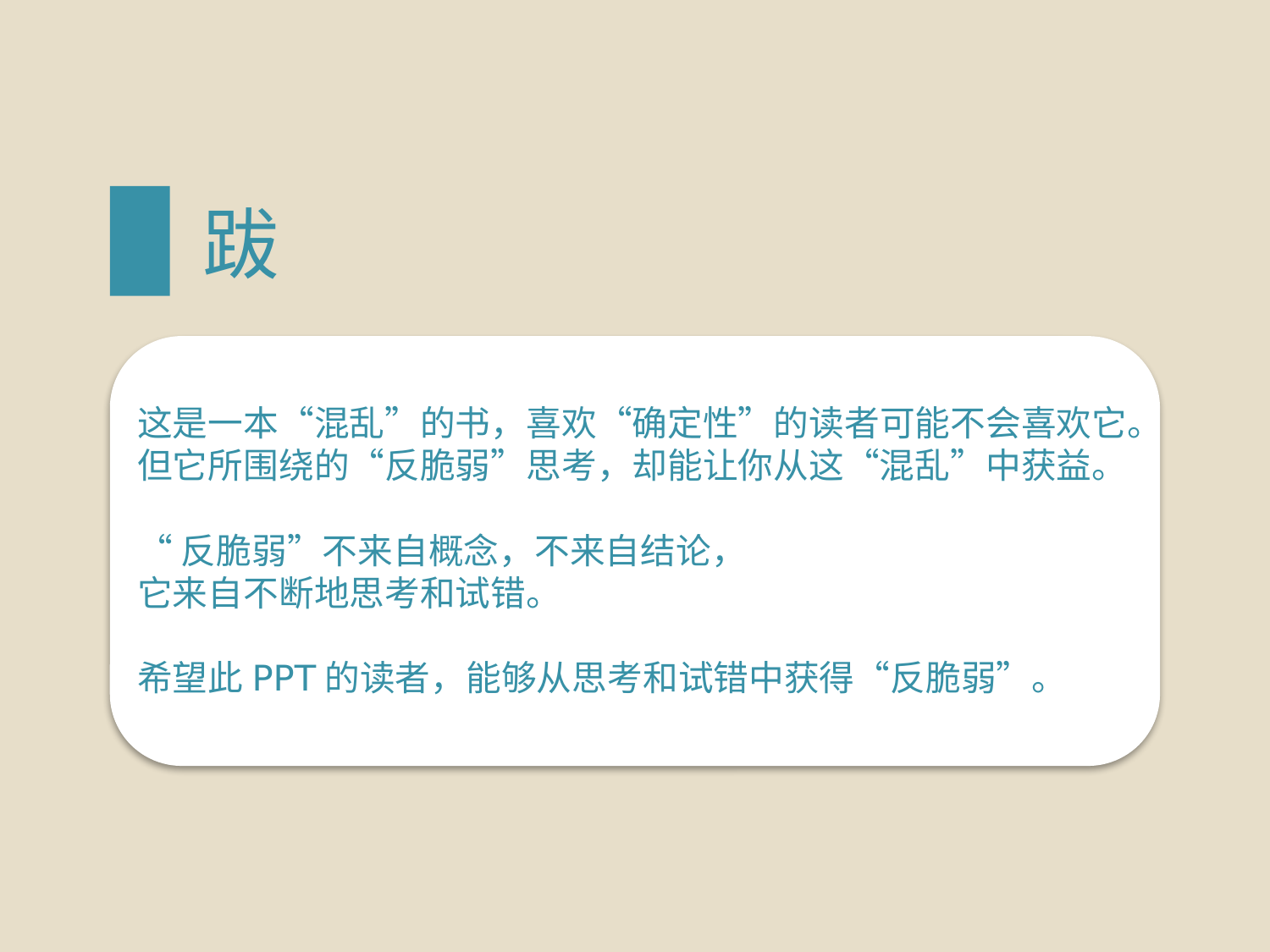

跋

这是一本“混乱”的书，喜欢“确定性”的读者可能不会喜欢它。
但它所围绕的“反脆弱”思考，却能让你从这“混乱”中获益。

“反脆弱”不来自概念，不来自结论，
它来自不断地思考和试错。

希望此PPT的读者，能够从思考和试错中获得“反脆弱”。